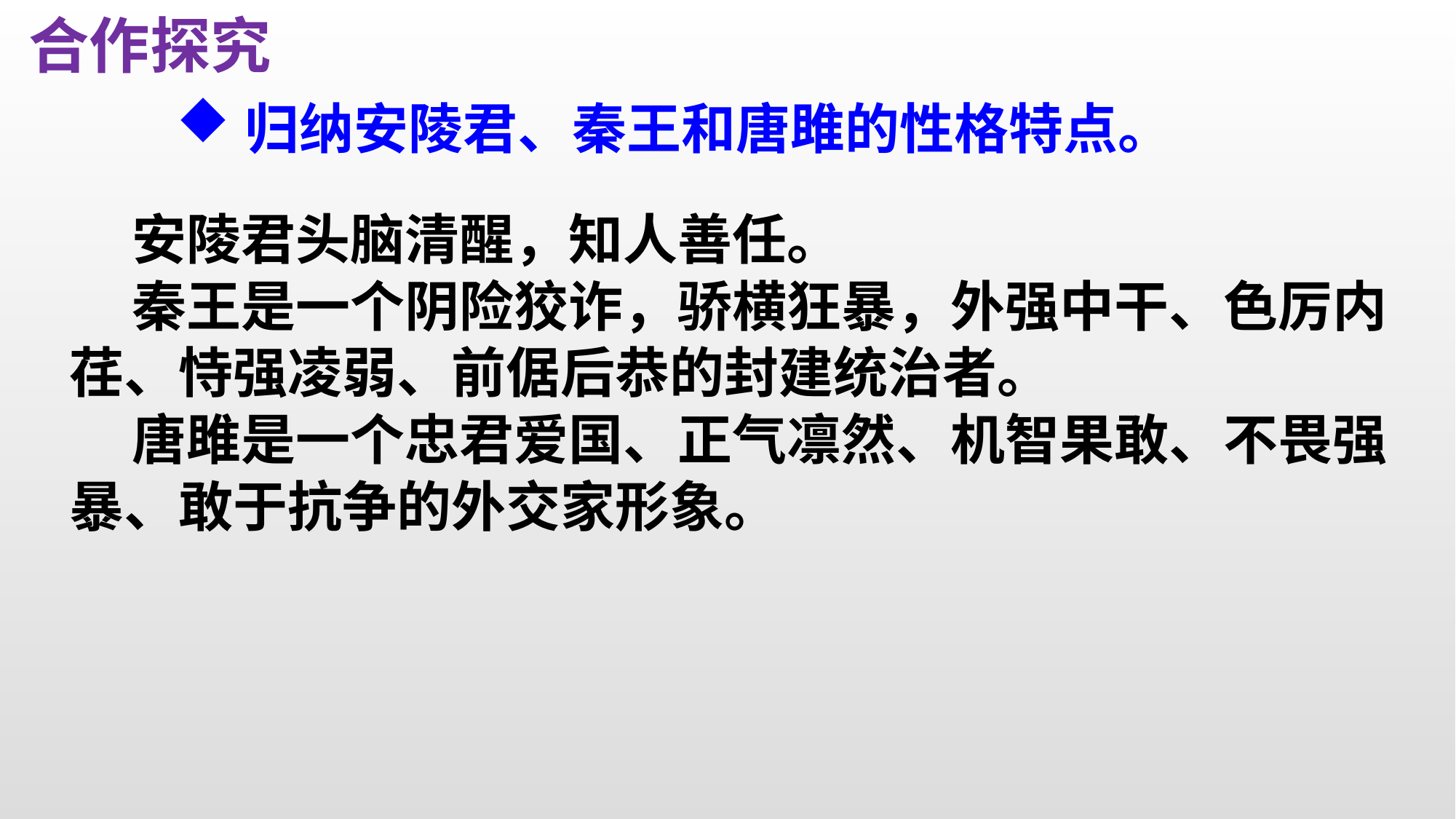

合作探究

归纳安陵君、秦王和唐雎的性格特点。
    安陵君头脑清醒，知人善任。
    秦王是一个阴险狡诈，骄横狂暴，外强中干、色厉内荏、恃强凌弱、前倨后恭的封建统治者。
    唐雎是一个忠君爱国、正气凛然、机智果敢、不畏强暴、敢于抗争的外交家形象。